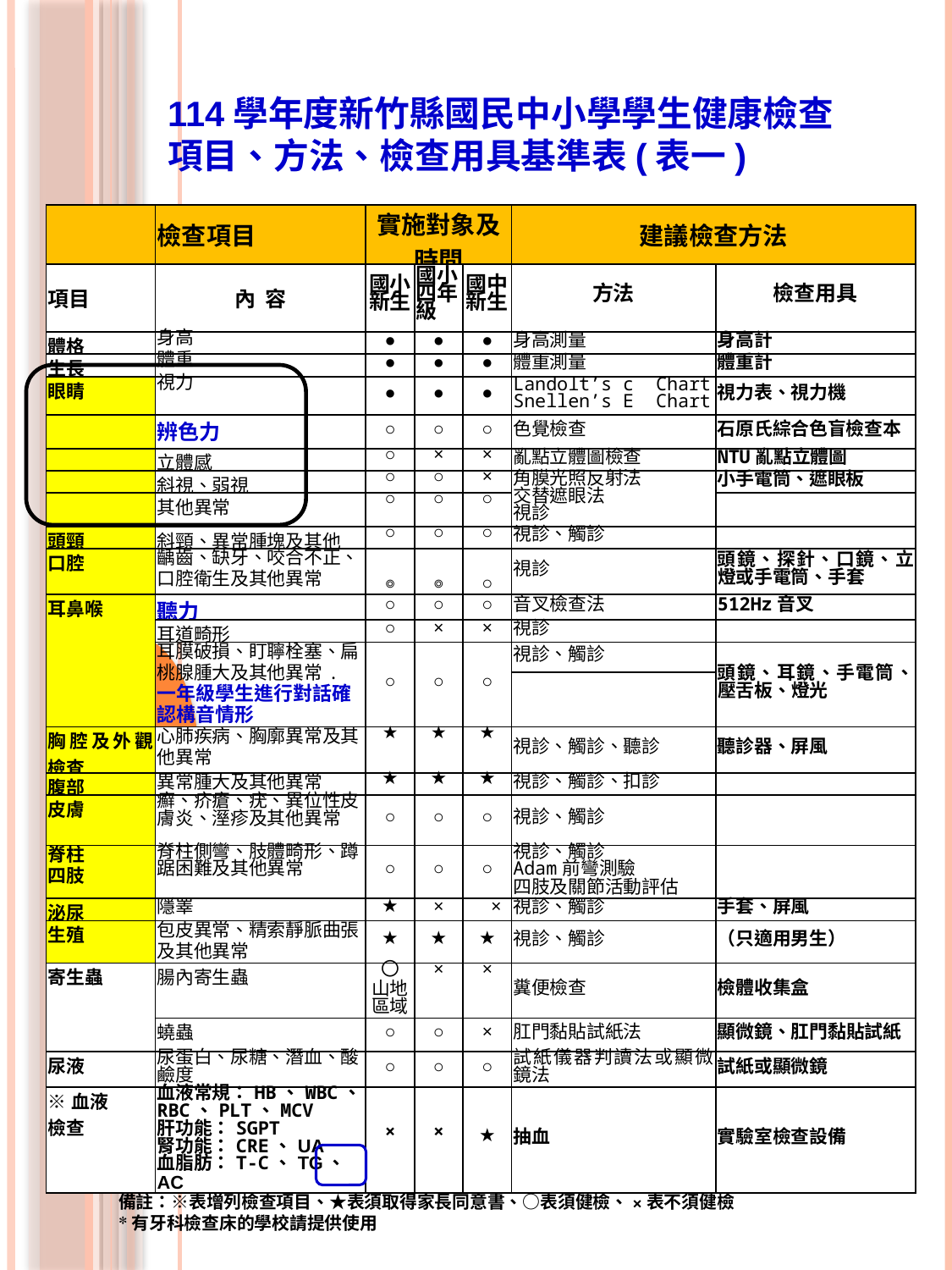

114學年度新竹縣國民中小學學生健康檢查
項目、方法、檢查用具基準表(表一)
|  | 檢查項目 | 實施對象及時間 |  |  | 建議檢查方法 |  |
| --- | --- | --- | --- | --- | --- | --- |
| 項目 | 內 容 | 國小 新生 | 國小 四年級 | 國中 新生 | 方法 | 檢查用具 |
| 體格 | 身高 | ● | ● | ● | 身高測量 | 身高計 |
| 生長 | 體重 | ● | ● | ● | 體重測量 | 體重計 |
| 眼睛 | 視力 | ● | ● | ● | Landolt’s c Chart Snellen’s E Chart | 視力表、視力機 |
|  | 辨色力 | ○ | ○ | ○ | 色覺檢查 | 石原氏綜合色盲檢查本 |
|  | 立體感 | ○ | × | × | 亂點立體圖檢查 | NTU亂點立體圖 |
|  | 斜視、弱視 | ○ | ○ | × | 角膜光照反射法 交替遮眼法 視診 | 小手電筒、遮眼板 |
|  | 其他異常 | ○ | ○ | ○ |  |  |
| 頭頸 | 斜頸、異常腫塊及其他 | ○ | ○ | ○ | 視診、觸診 |  |
| 口腔 | 齲齒、缺牙、咬合不正、口腔衛生及其他異常 | ◎ | ◎ | ○ | 視診 | 頭鏡、探針、口鏡、立燈或手電筒、手套 |
| 耳鼻喉 | 聽力 | ○ | ○ | ○ | 音叉檢查法 | 512Hz音叉 |
|  | 耳道畸形 | ○ | × | × | 視診 |  |
|  | 耳膜破損、盯聹栓塞、扁桃腺腫大及其他異常. 一年級學生進行對話確認構音情形 | ○ | ○ | ○ | 視診、觸診 | 頭鏡、耳鏡、手電筒、壓舌板、燈光 |
|  |  |  |  |  |  |  |
| 胸腔及外觀檢查 | 心肺疾病、胸廓異常及其他異常 | ★ | ★ | ★ | 視診、觸診、聽診 | 聽診器、屏風 |
| 腹部 | 異常腫大及其他異常 | ★ | ★ | ★ | 視診、觸診、扣診 |  |
| 皮膚 | 癬、疥瘡、疣、異位性皮膚炎、溼疹及其他異常 | ○ | ○ | ○ | 視診、觸診 |  |
| 脊柱 四肢 | 脊柱側彎、肢體畸形、蹲踞困難及其他異常 | ○ | ○ | ○ | 視診、觸診 Adam前彎測驗 四肢及關節活動評估 |  |
| 泌尿 | 隱睪 | ★ | × | × | 視診、觸診 | 手套、屏風 |
| 生殖 | 包皮異常、精索靜脈曲張及其他異常 | ★ | ★ | ★ | 視診、觸診 | （只適用男生） |
| 寄生蟲 | 腸內寄生蟲 | 〇 山地區域 | × | × | 糞便檢查 | 檢體收集盒 |
|  | 蟯蟲 | ○ | ○ | × | 肛門黏貼試紙法 | 顯微鏡、肛門黏貼試紙 |
| 尿液 | 尿蛋白、尿糖、潛血、酸鹼度 | ○ | ○ | ○ | 試紙儀器判讀法或顯微鏡法 | 試紙或顯微鏡 |
| ※血液 檢查 | 血液常規：HB、WBC、RBC、PLT、MCV 肝功能：SGPT 腎功能：CRE、UA 血脂肪：T-C、TG、AC | × | × | ★ | 抽血 | 實驗室檢查設備 |

3

備註：※表增列檢查項目、★表須取得家長同意書、○表須健檢、×表不須健檢
*有牙科檢查床的學校請提供使用